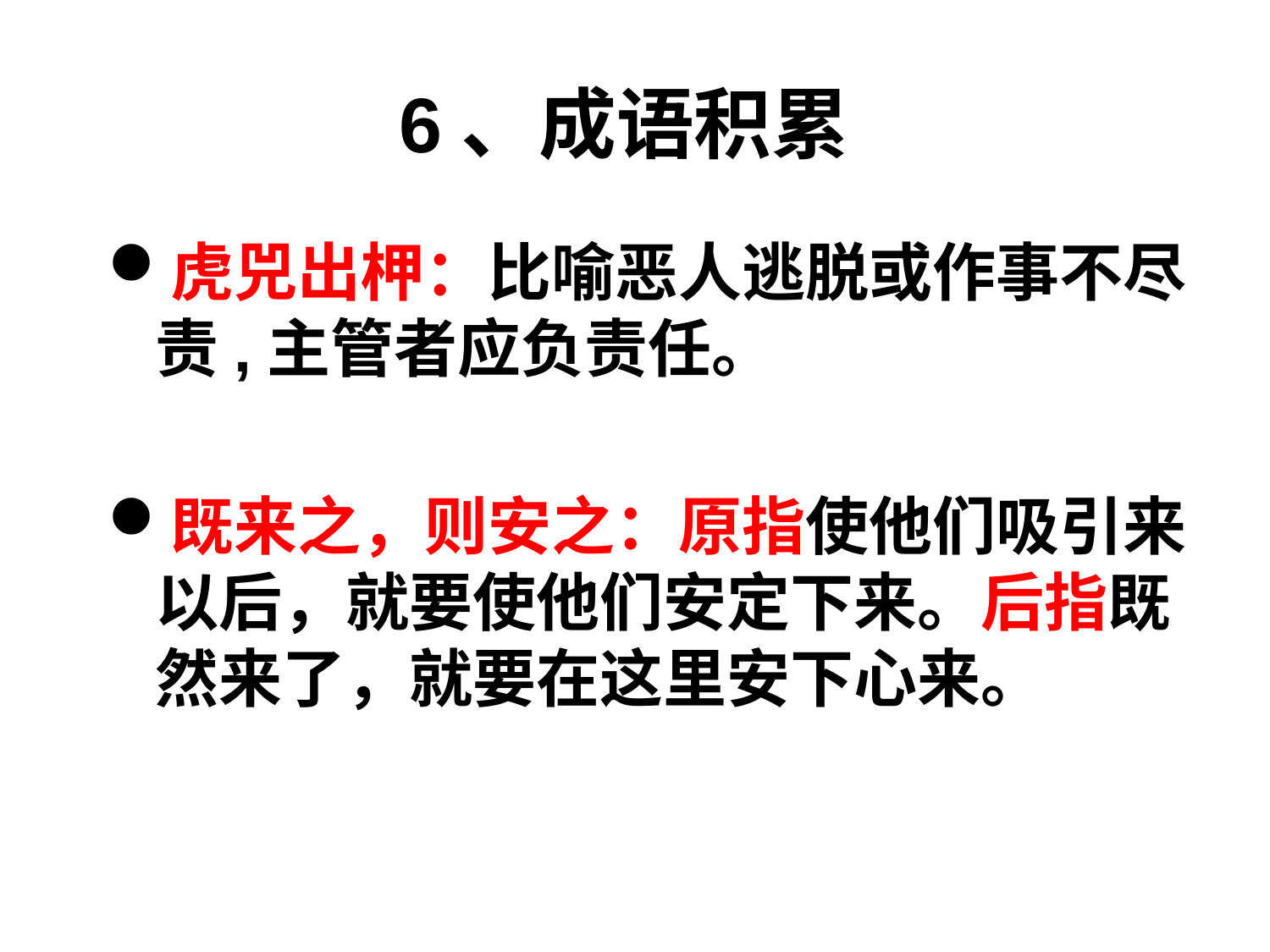

# 6、成语积累
虎兕出柙：比喻恶人逃脱或作事不尽责,主管者应负责任。

既来之，则安之：原指使他们吸引来以后，就要使他们安定下来。后指既然来了，就要在这里安下心来。